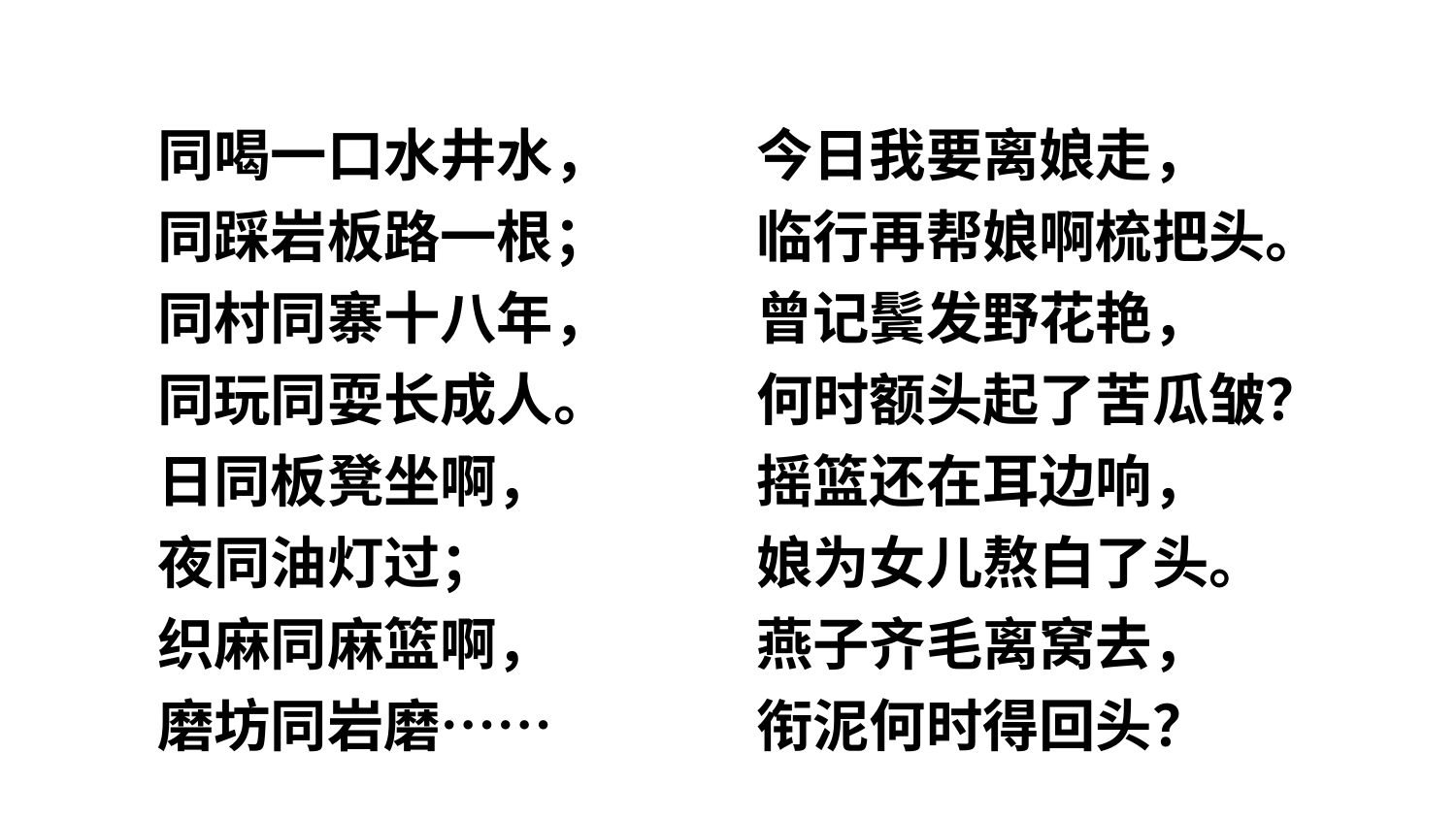

同喝一口水井水，
同踩岩板路一根；
同村同寨十八年，
同玩同耍长成人。
日同板凳坐啊，
夜同油灯过；
织麻同麻篮啊，
磨坊同岩磨……
今日我要离娘走，
临行再帮娘啊梳把头。
曾记鬓发野花艳，
何时额头起了苦瓜皱？
摇篮还在耳边响，
娘为女儿熬白了头。
燕子齐毛离窝去，
衔泥何时得回头？